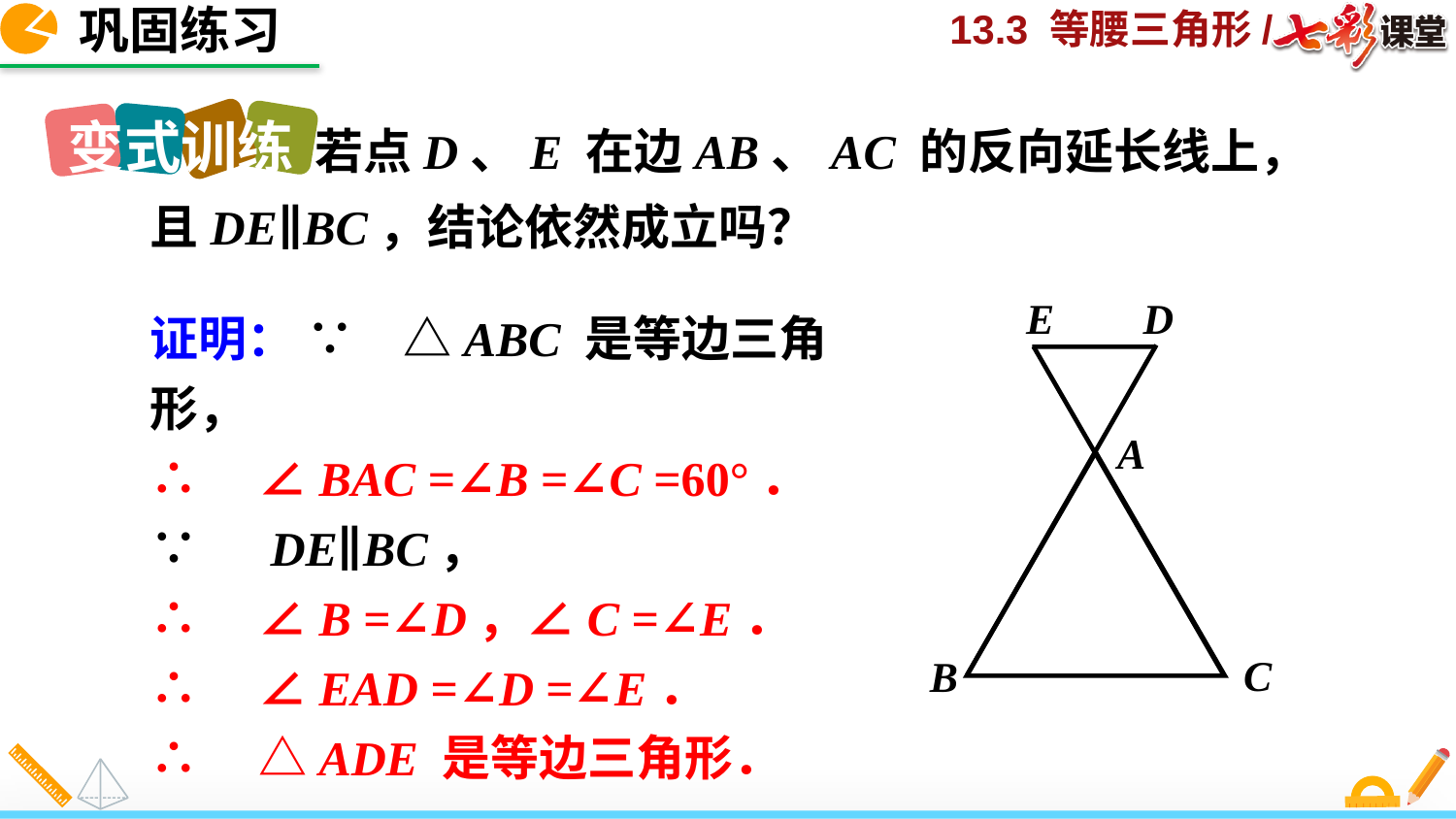

巩固练习

变式训练

              若点D、E 在边AB、AC 的反向延长线上，且DE∥BC，结论依然成立吗？
E
D

A

C
B
证明： ∵　△ABC 是等边三角形，
∴　∠BAC =∠B =∠C =60°．
∵　DE∥BC，
∴　∠B =∠D，∠C =∠E．
∴　∠EAD =∠D =∠E．
∴　△ADE 是等边三角形．